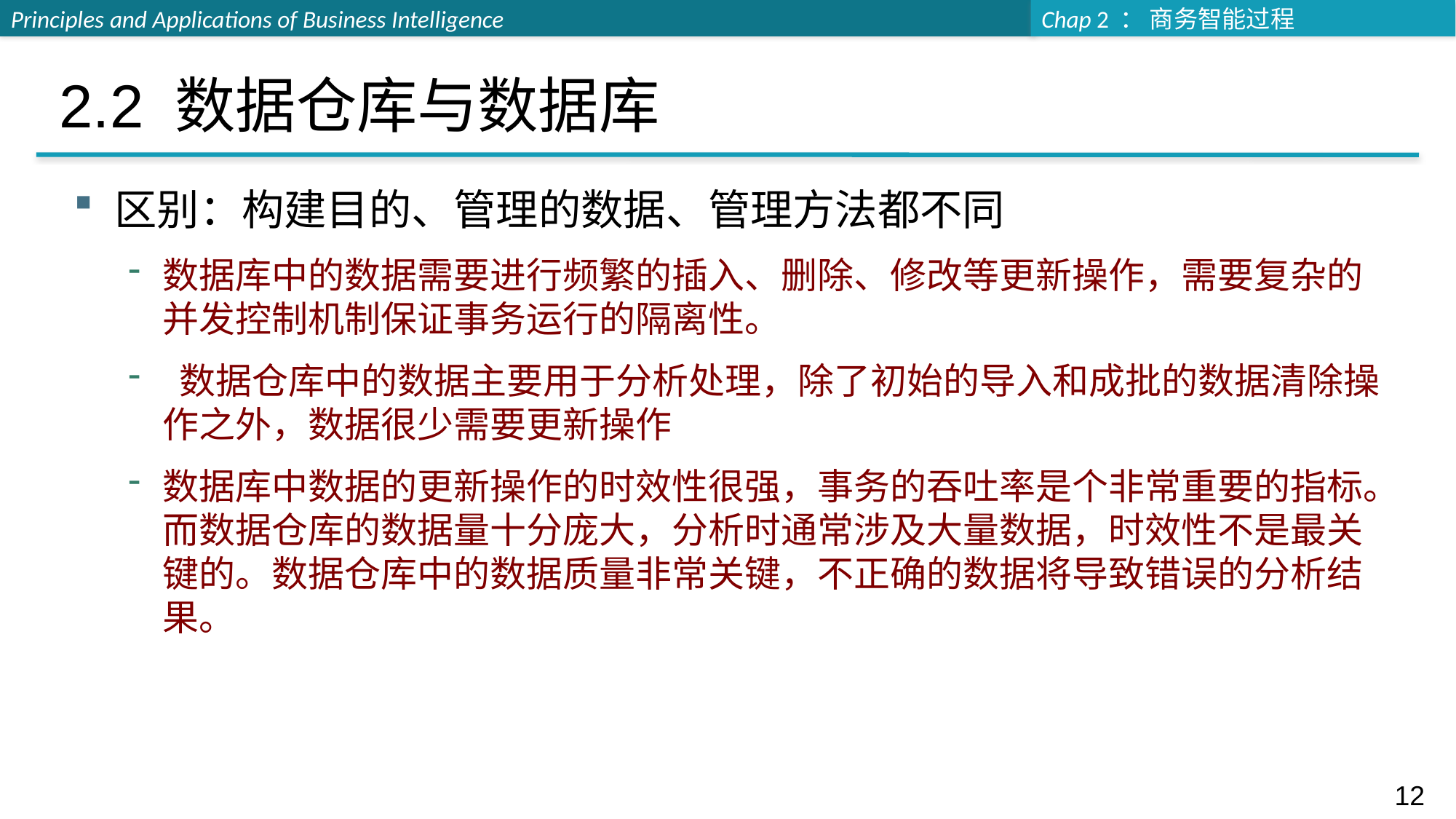

# 2.2 数据仓库与数据库
区别：构建目的、管理的数据、管理方法都不同
数据库中的数据需要进行频繁的插入、删除、修改等更新操作，需要复杂的并发控制机制保证事务运行的隔离性。
 数据仓库中的数据主要用于分析处理，除了初始的导入和成批的数据清除操作之外，数据很少需要更新操作
数据库中数据的更新操作的时效性很强，事务的吞吐率是个非常重要的指标。而数据仓库的数据量十分庞大，分析时通常涉及大量数据，时效性不是最关键的。数据仓库中的数据质量非常关键，不正确的数据将导致错误的分析结果。